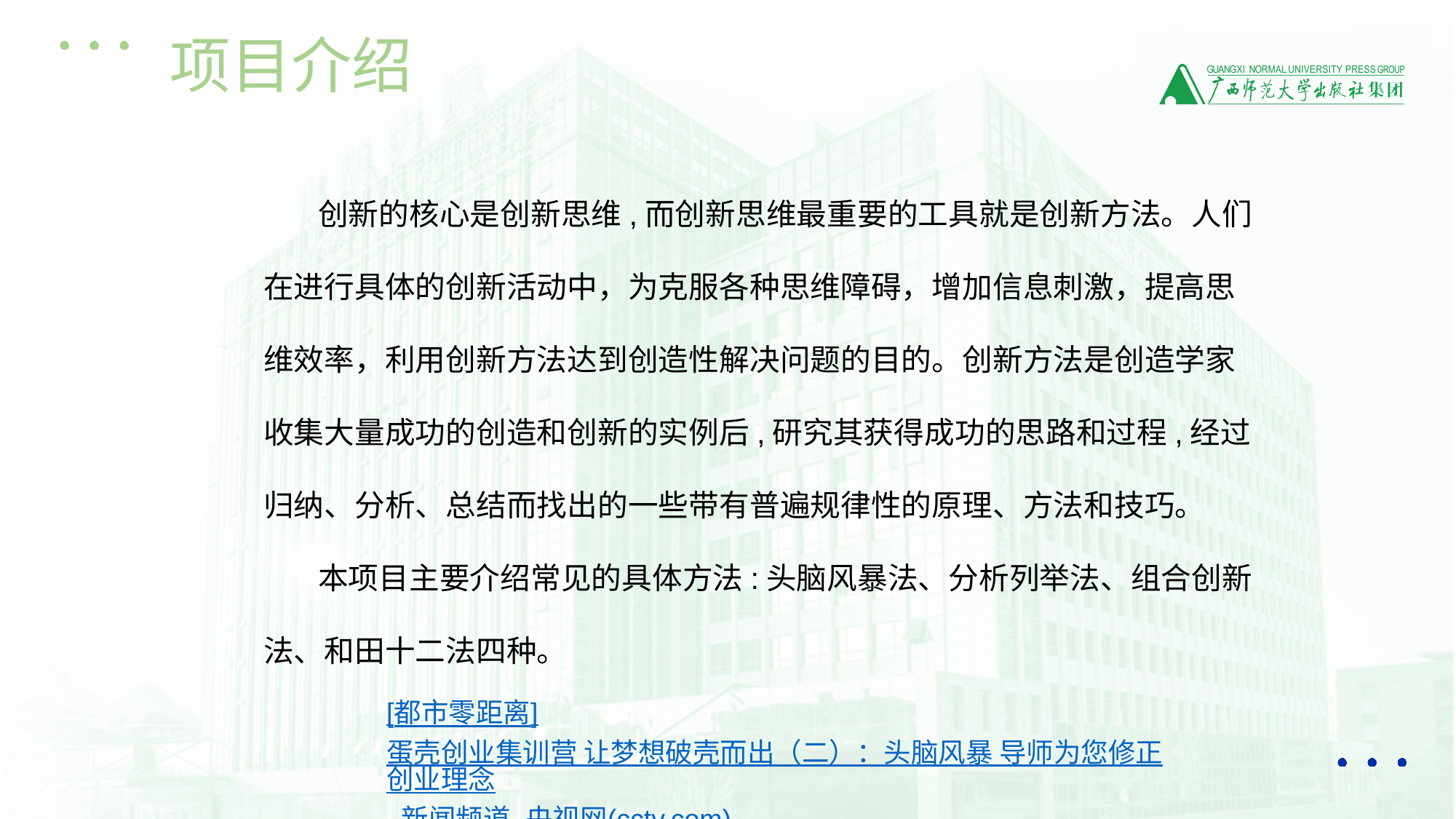

项目介绍
创新的核心是创新思维,而创新思维最重要的工具就是创新方法。人们在进行具体的创新活动中，为克服各种思维障碍，增加信息刺激，提高思维效率，利用创新方法达到创造性解决问题的目的。创新方法是创造学家收集大量成功的创造和创新的实例后,研究其获得成功的思路和过程,经过归纳、分析、总结而找出的一些带有普遍规律性的原理、方法和技巧。
本项目主要介绍常见的具体方法:头脑风暴法、分析列举法、组合创新法、和田十二法四种。
[都市零距离]蛋壳创业集训营 让梦想破壳而出（二）：头脑风暴 导师为您修正创业理念_新闻频道_央视网(cctv.com)